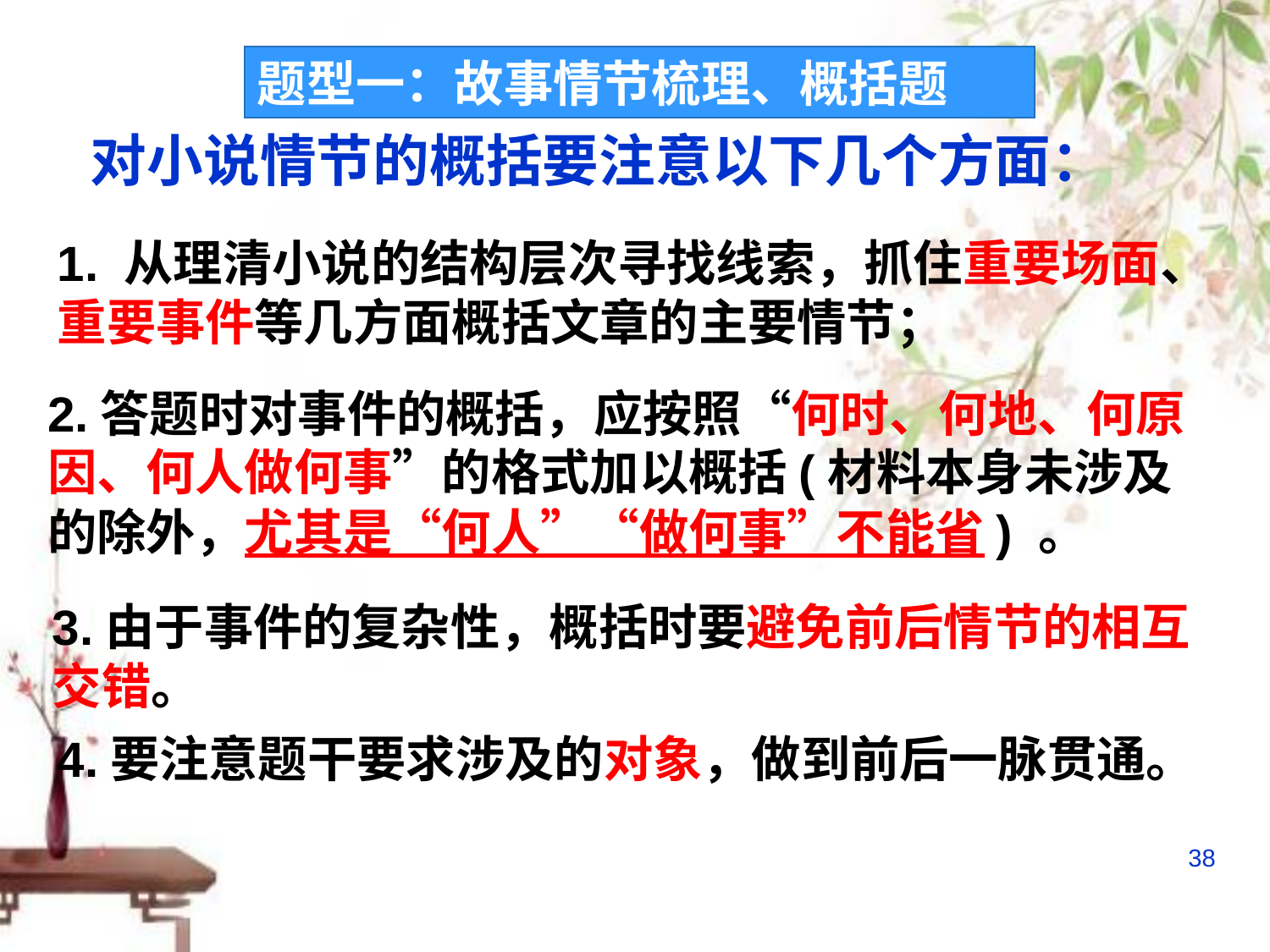

题型一：故事情节梳理、概括题
对小说情节的概括要注意以下几个方面：
1. 从理清小说的结构层次寻找线索，抓住重要场面、重要事件等几方面概括文章的主要情节；
2.答题时对事件的概括，应按照“何时、何地、何原因、何人做何事”的格式加以概括(材料本身未涉及的除外，尤其是“何人”“做何事”不能省) 。
3.由于事件的复杂性，概括时要避免前后情节的相互交错。
4.要注意题干要求涉及的对象，做到前后一脉贯通。
38